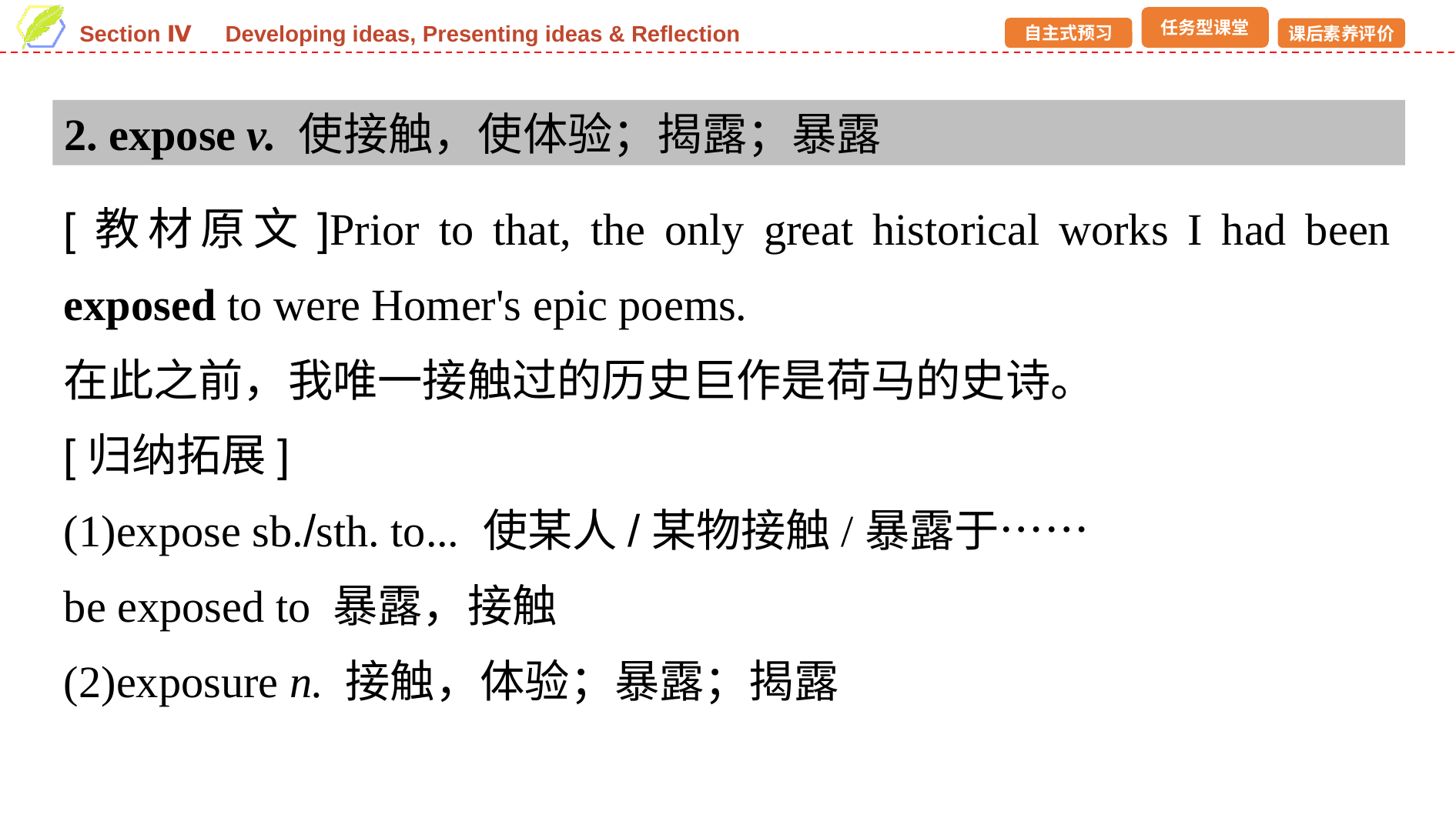

2. expose v. 使接触，使体验；揭露；暴露
[教材原文]Prior to that, the only great historical works I had been exposed to were Homer's epic poems.
在此之前，我唯一接触过的历史巨作是荷马的史诗。
[归纳拓展]
(1)expose sb./sth. to... 使某人/某物接触/暴露于……
be exposed to 暴露，接触
(2)exposure n. 接触，体验；暴露；揭露